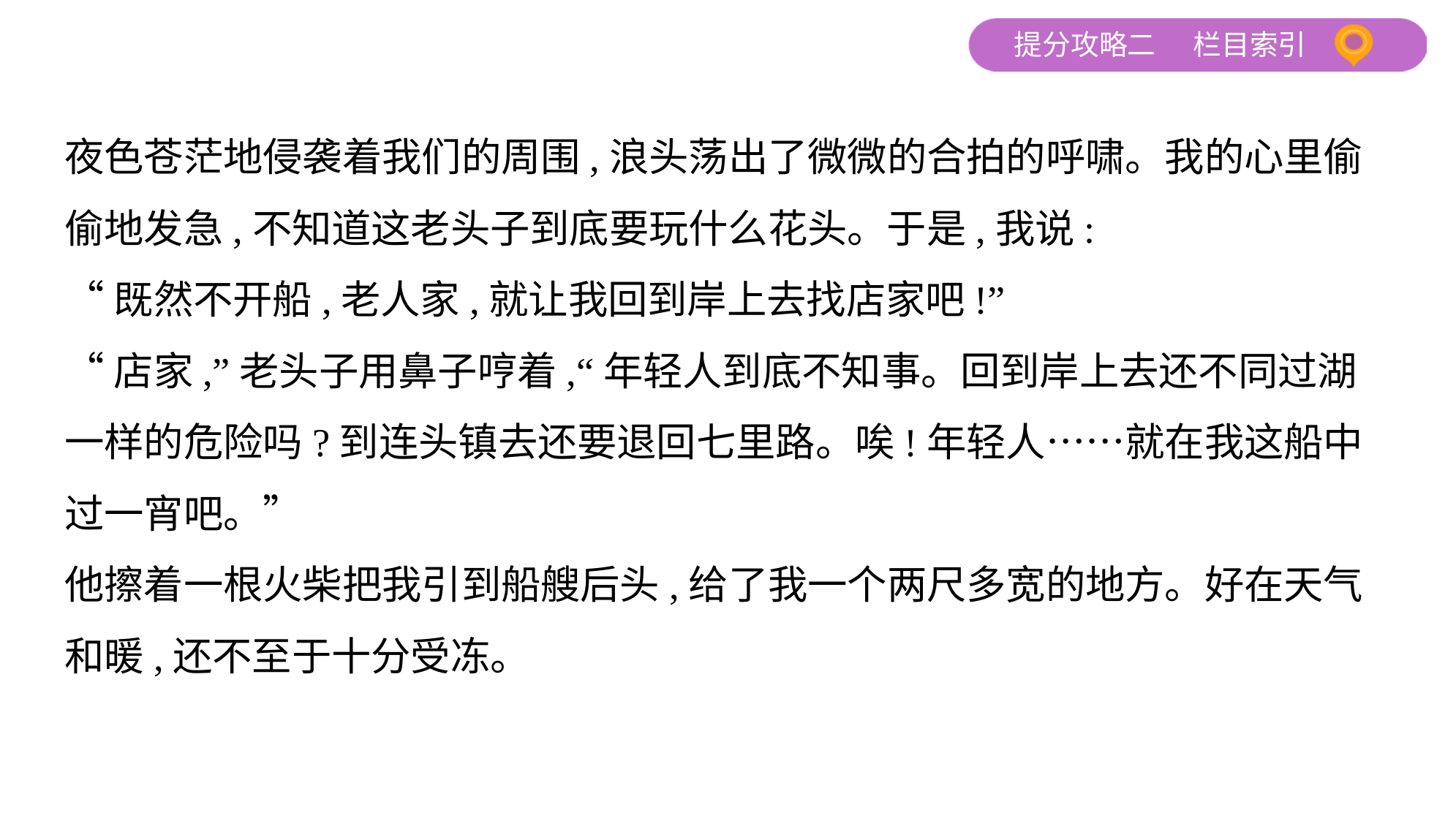

夜色苍茫地侵袭着我们的周围,浪头荡出了微微的合拍的呼啸。我的心里偷
偷地发急,不知道这老头子到底要玩什么花头。于是,我说:
“既然不开船,老人家,就让我回到岸上去找店家吧!”
“店家,”老头子用鼻子哼着,“年轻人到底不知事。回到岸上去还不同过湖
一样的危险吗?到连头镇去还要退回七里路。唉!年轻人……就在我这船中
过一宵吧。”
他擦着一根火柴把我引到船艘后头,给了我一个两尺多宽的地方。好在天气
和暖,还不至于十分受冻。